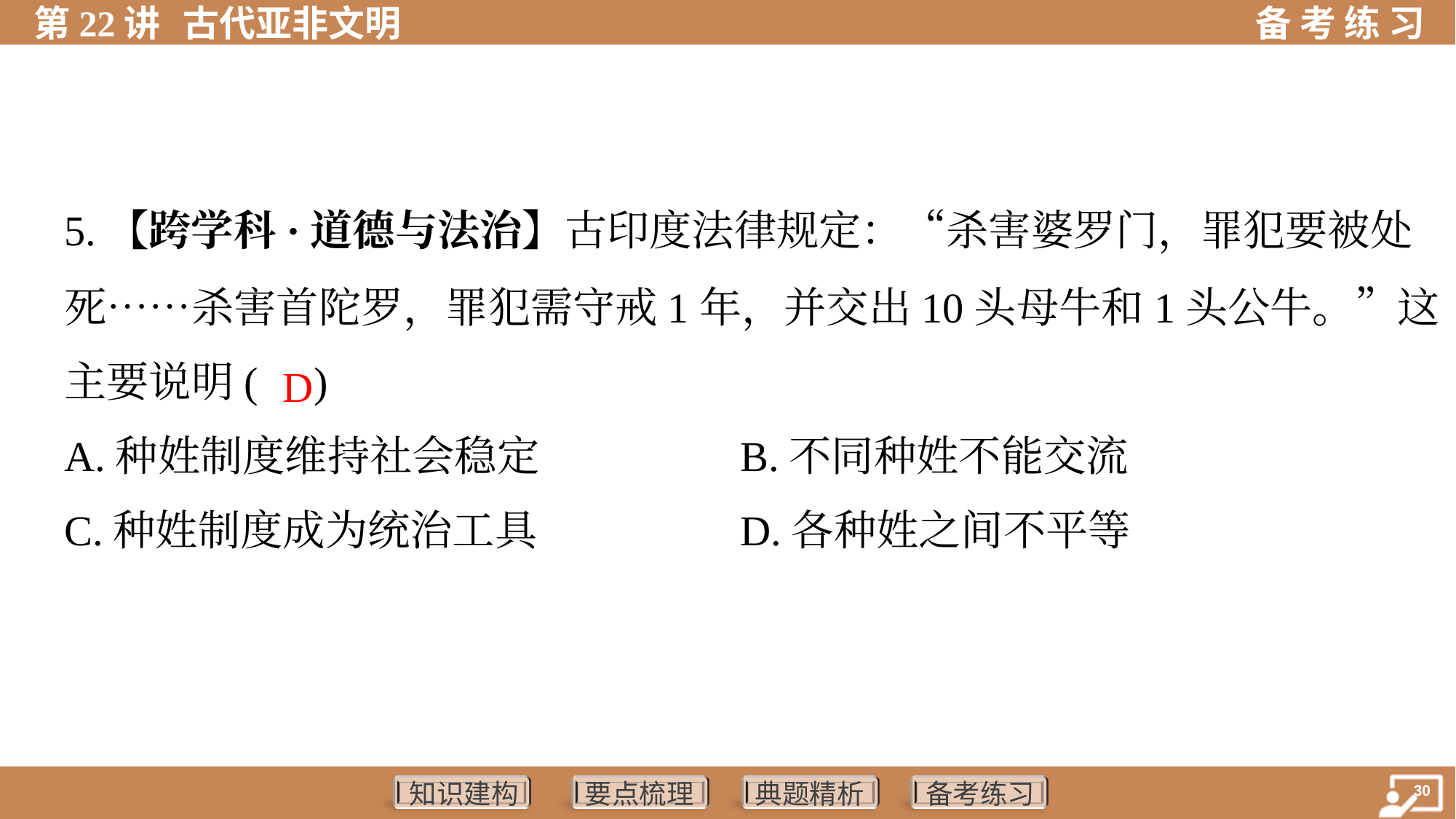

5.【跨学科·道德与法治】古印度法律规定：“杀害婆罗门，罪犯要被处
死……杀害首陀罗，罪犯需守戒1年，并交出10头母牛和1头公牛。”这
主要说明(     )
D
A.种姓制度维持社会稳定	B.不同种姓不能交流
C.种姓制度成为统治工具	D.各种姓之间不平等